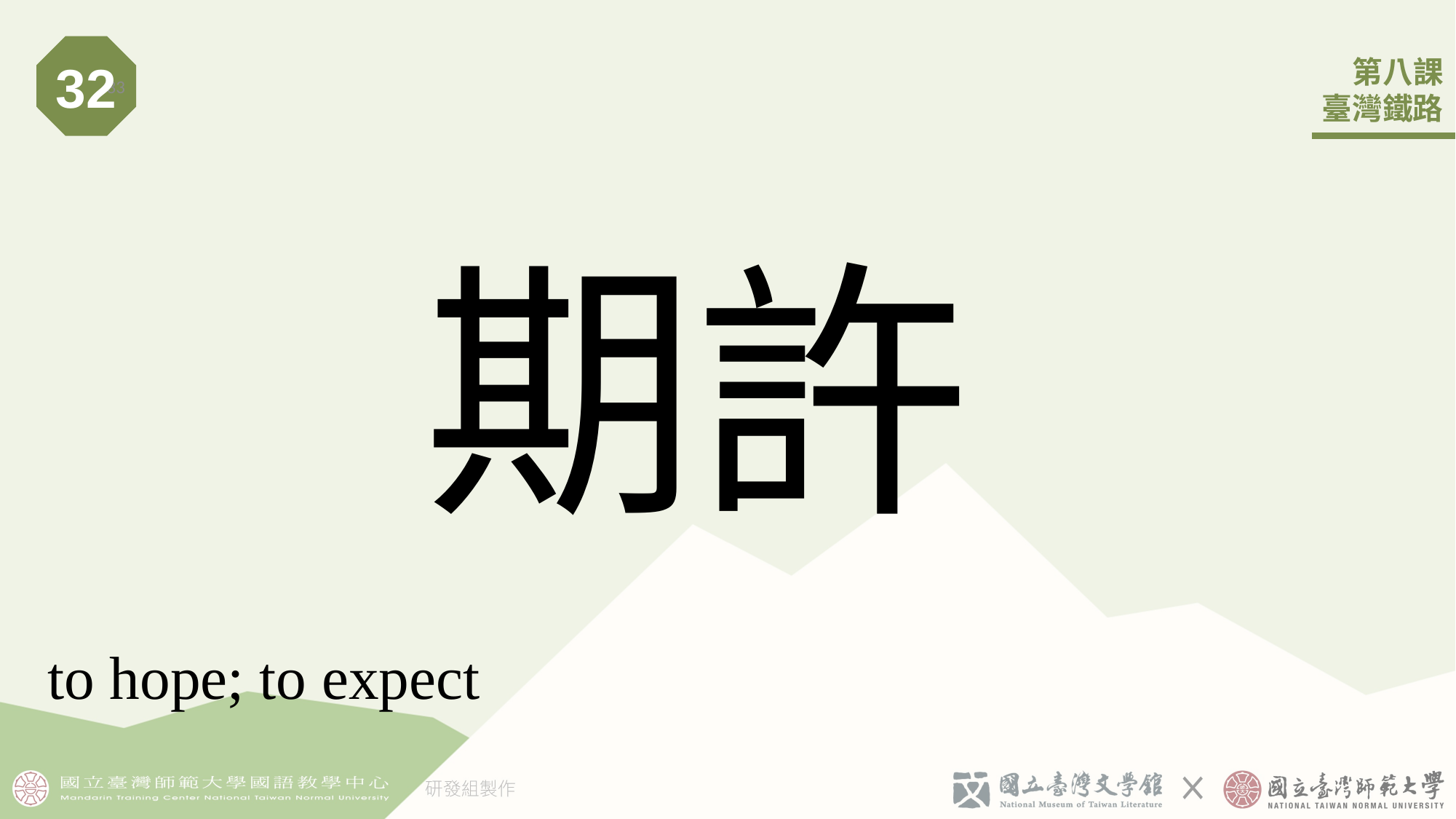

32
33
# 期許
to hope; to expect